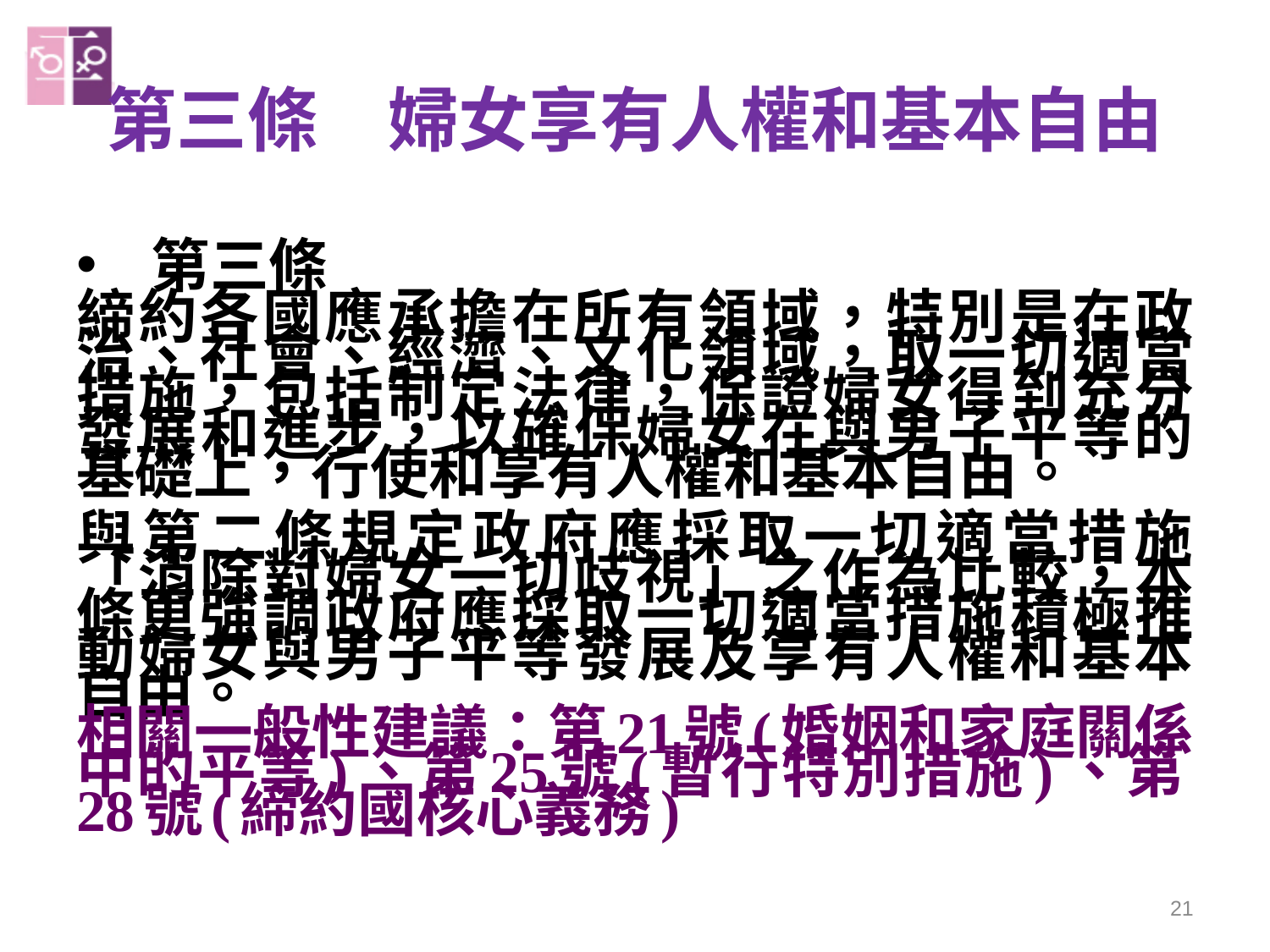

# 第三條　婦女享有人權和基本自由
第三條
締約各國應承擔在所有領域，特別是在政治、社會、經濟、文化領域，取一切適當措施，包括制定法律，保證婦女得到充分發展和進步，以確保婦女在與男子平等的基礎上，行使和享有人權和基本自由。
與第二條規定政府應採取一切適當措施「消除對婦女一切歧視」之作為比較，本條更強調政府應採取一切適當措施積極推動婦女與男子平等發展及享有人權和基本自由。
相關一般性建議：第21號(婚姻和家庭關係中的平等)、第25號(暫行特別措施)、第28號(締約國核心義務)

21